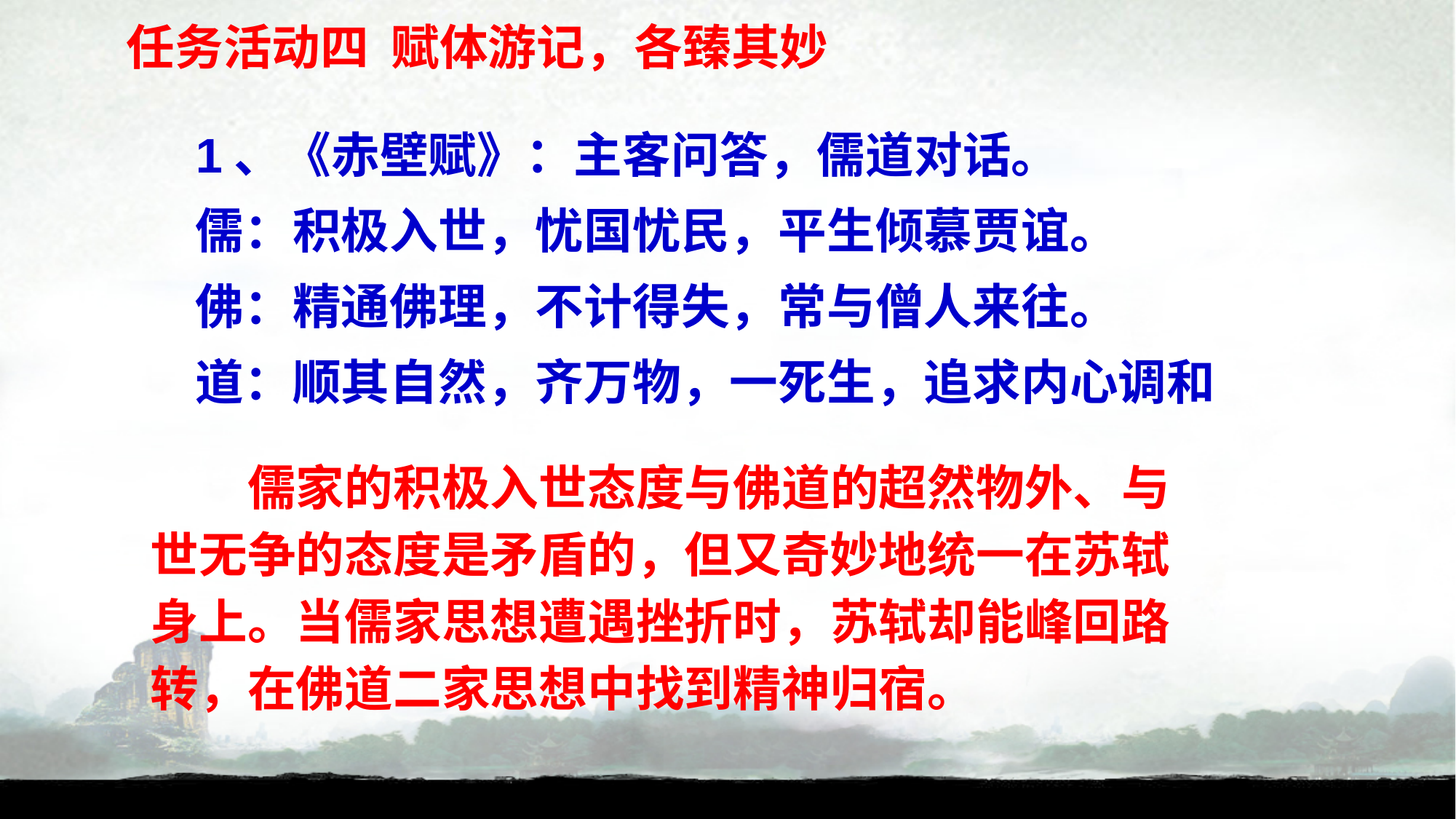

任务活动四  赋体游记，各臻其妙
1、《赤壁赋》：主客问答，儒道对话。
儒：积极入世，忧国忧民，平生倾慕贾谊。
佛：精通佛理，不计得失，常与僧人来往。
道：顺其自然，齐万物，一死生，追求内心调和
　　儒家的积极入世态度与佛道的超然物外、与世无争的态度是矛盾的，但又奇妙地统一在苏轼身上。当儒家思想遭遇挫折时，苏轼却能峰回路转，在佛道二家思想中找到精神归宿。